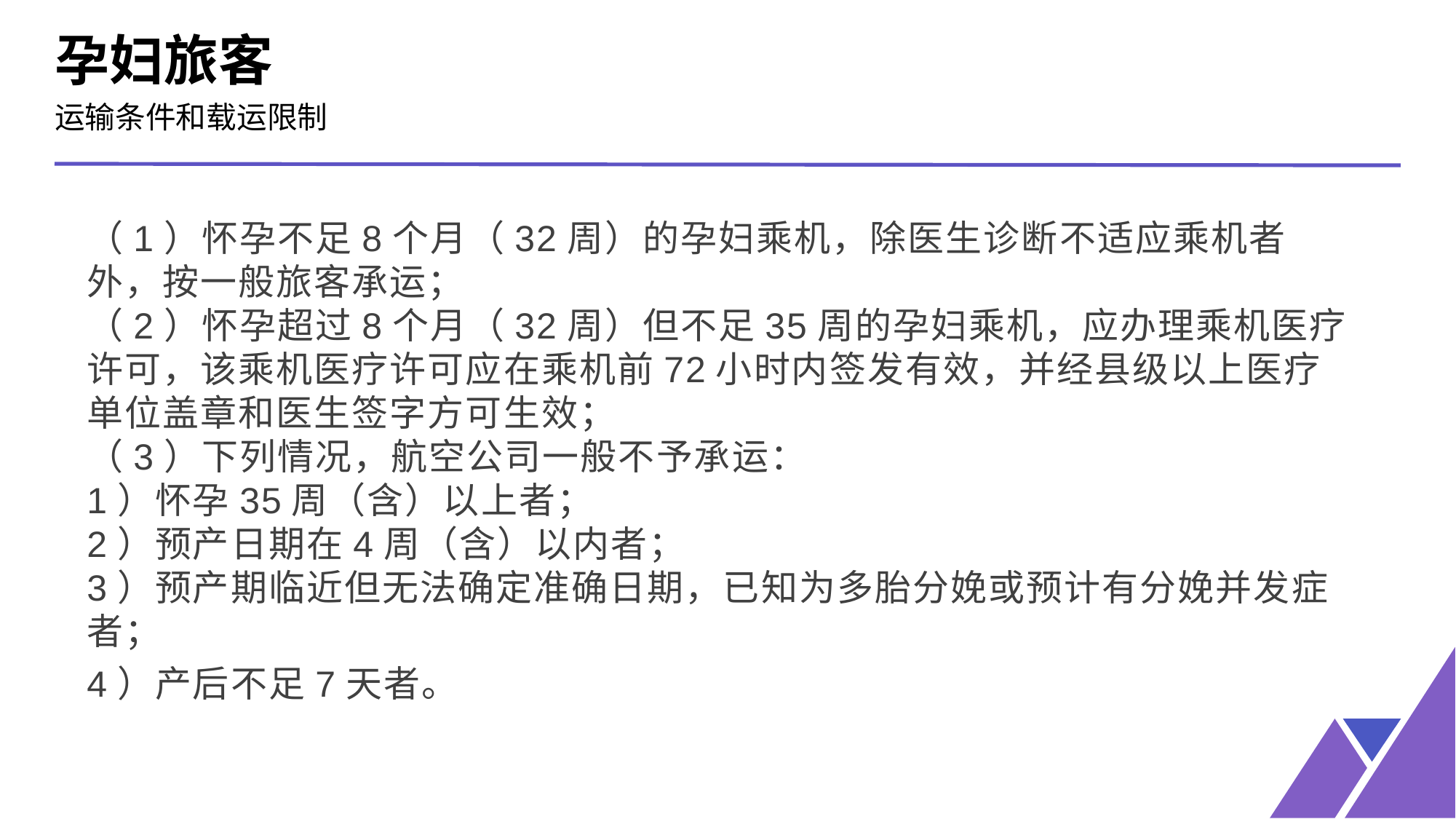

孕妇旅客
运输条件和载运限制
（1）怀孕不足8个月（32周）的孕妇乘机，除医生诊断不适应乘机者外，按一般旅客承运；
（2）怀孕超过8个月（32周）但不足35周的孕妇乘机，应办理乘机医疗许可，该乘机医疗许可应在乘机前72小时内签发有效，并经县级以上医疗单位盖章和医生签字方可生效；
（3）下列情况，航空公司一般不予承运：
1）怀孕35周（含）以上者；
2）预产日期在4周（含）以内者；
3）预产期临近但无法确定准确日期，已知为多胎分娩或预计有分娩并发症者；
4）产后不足7天者。